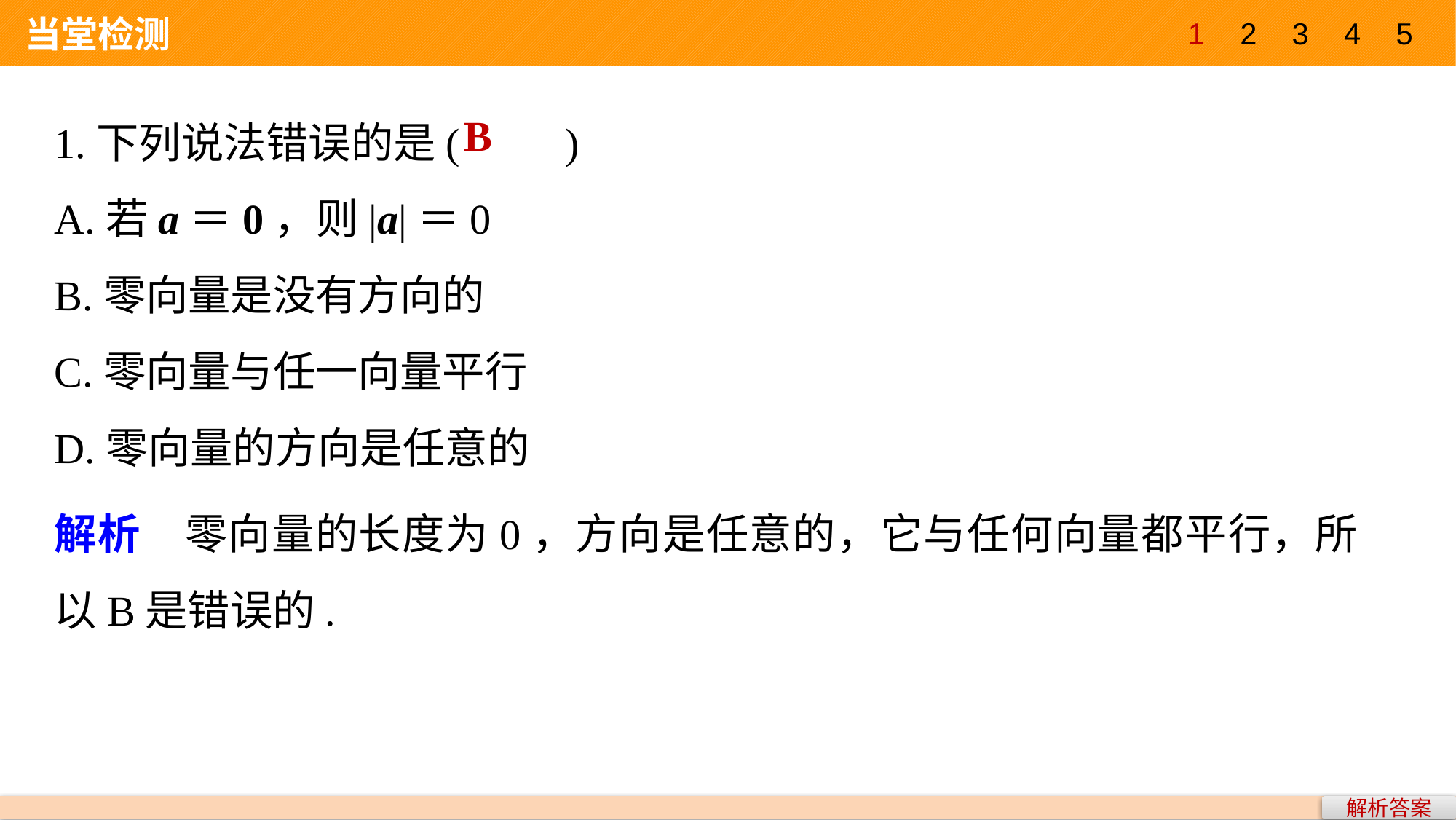

1
2
3
4
5
  当堂检测
1.下列说法错误的是(　　)
A.若a＝0，则|a|＝0
B.零向量是没有方向的
C.零向量与任一向量平行
D.零向量的方向是任意的
B
解析　零向量的长度为0，方向是任意的，它与任何向量都平行，所以B是错误的.
解析答案